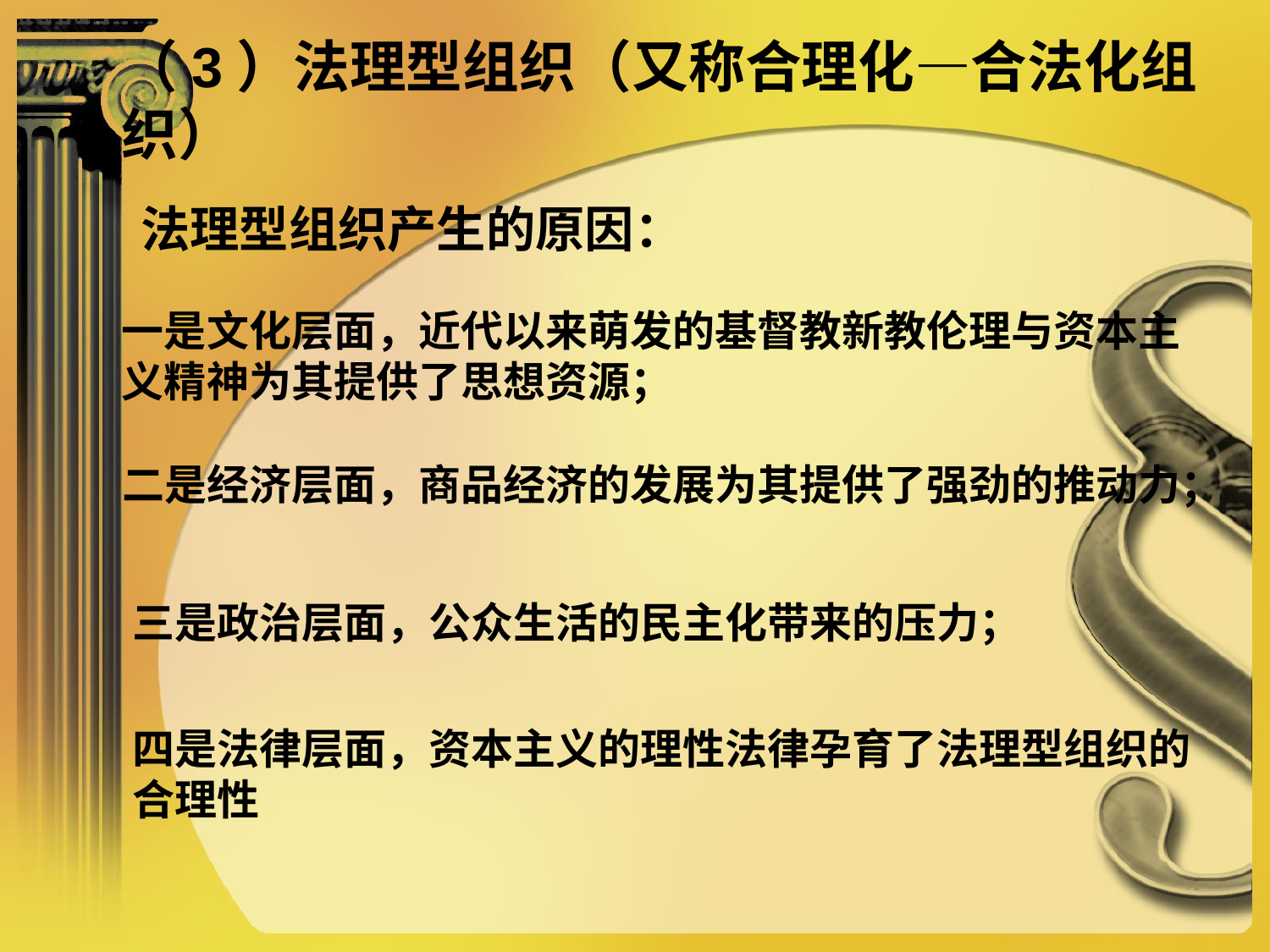

# （3）法理型组织（又称合理化—合法化组织）
法理型组织产生的原因：

一是文化层面，近代以来萌发的基督教新教伦理与资本主义精神为其提供了思想资源；
二是经济层面，商品经济的发展为其提供了强劲的推动力；
三是政治层面，公众生活的民主化带来的压力；
四是法律层面，资本主义的理性法律孕育了法理型组织的合理性